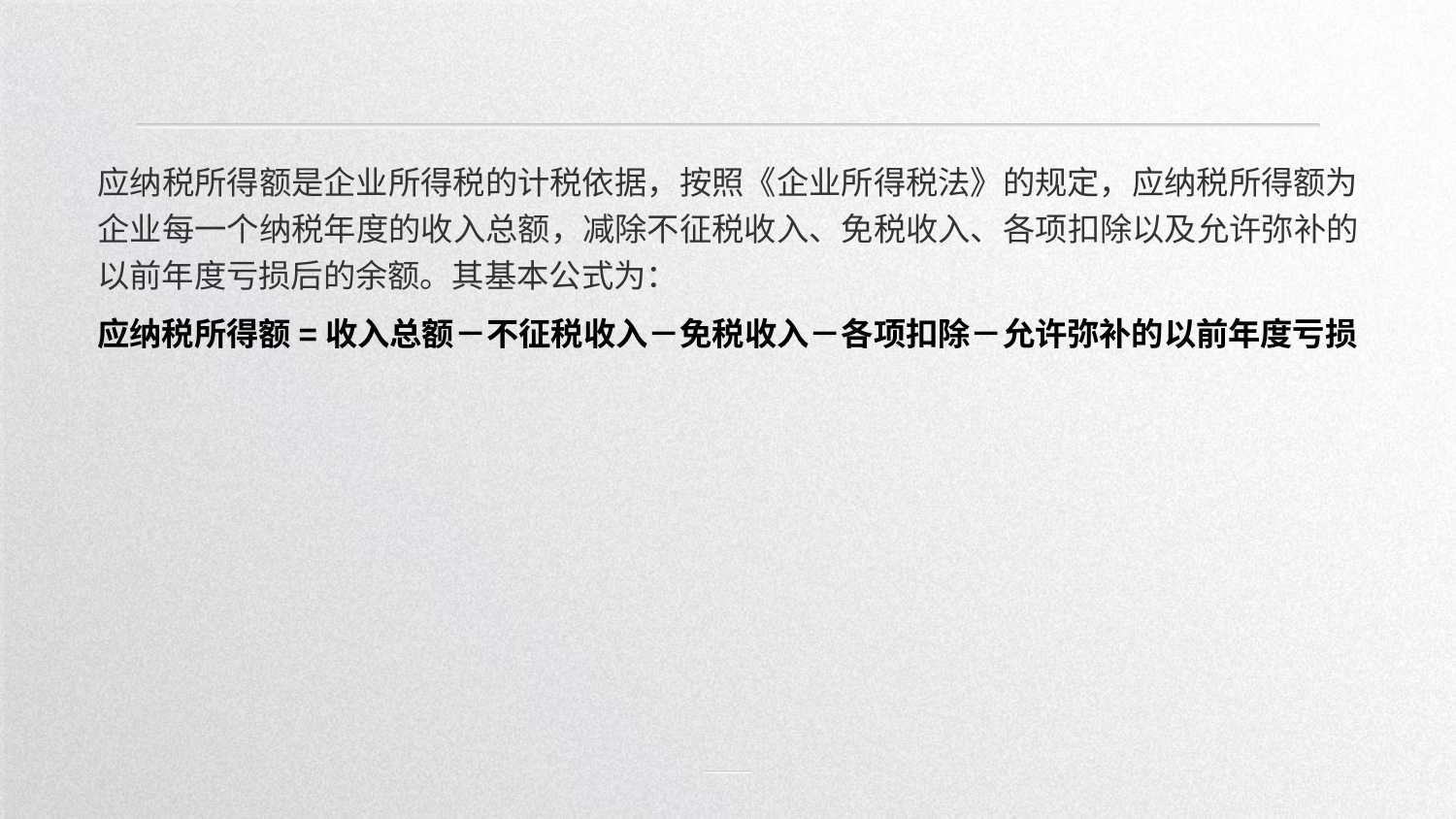

应纳税所得额是企业所得税的计税依据，按照《企业所得税法》的规定，应纳税所得额为企业每一个纳税年度的收入总额，减除不征税收入、免税收入、各项扣除以及允许弥补的以前年度亏损后的余额。其基本公式为：
应纳税所得额=收入总额－不征税收入－免税收入－各项扣除－允许弥补的以前年度亏损